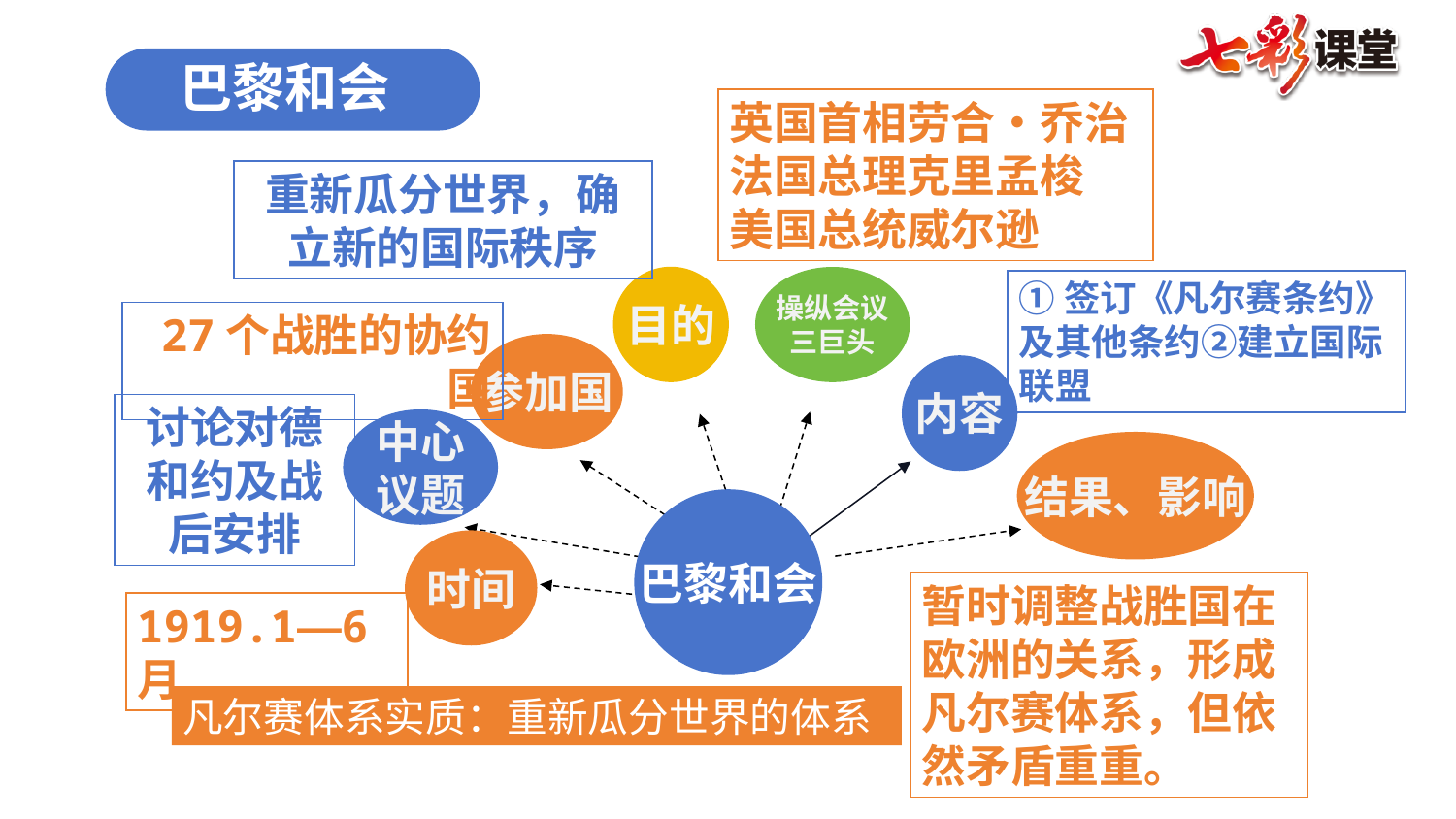

巴黎和会
英国首相劳合•乔治
法国总理克里孟梭
美国总统威尔逊
重新瓜分世界，确立新的国际秩序
目的
操纵会议
三巨头
①签订《凡尔赛条约》及其他条约②建立国际联盟
27个战胜的协约国
参加国
内容
讨论对德和约及战后安排

中心
议题
结果、影响
巴黎和会
时间
暂时调整战胜国在欧洲的关系，形成凡尔赛体系，但依然矛盾重重。

1919.1—6月
凡尔赛体系实质：重新瓜分世界的体系